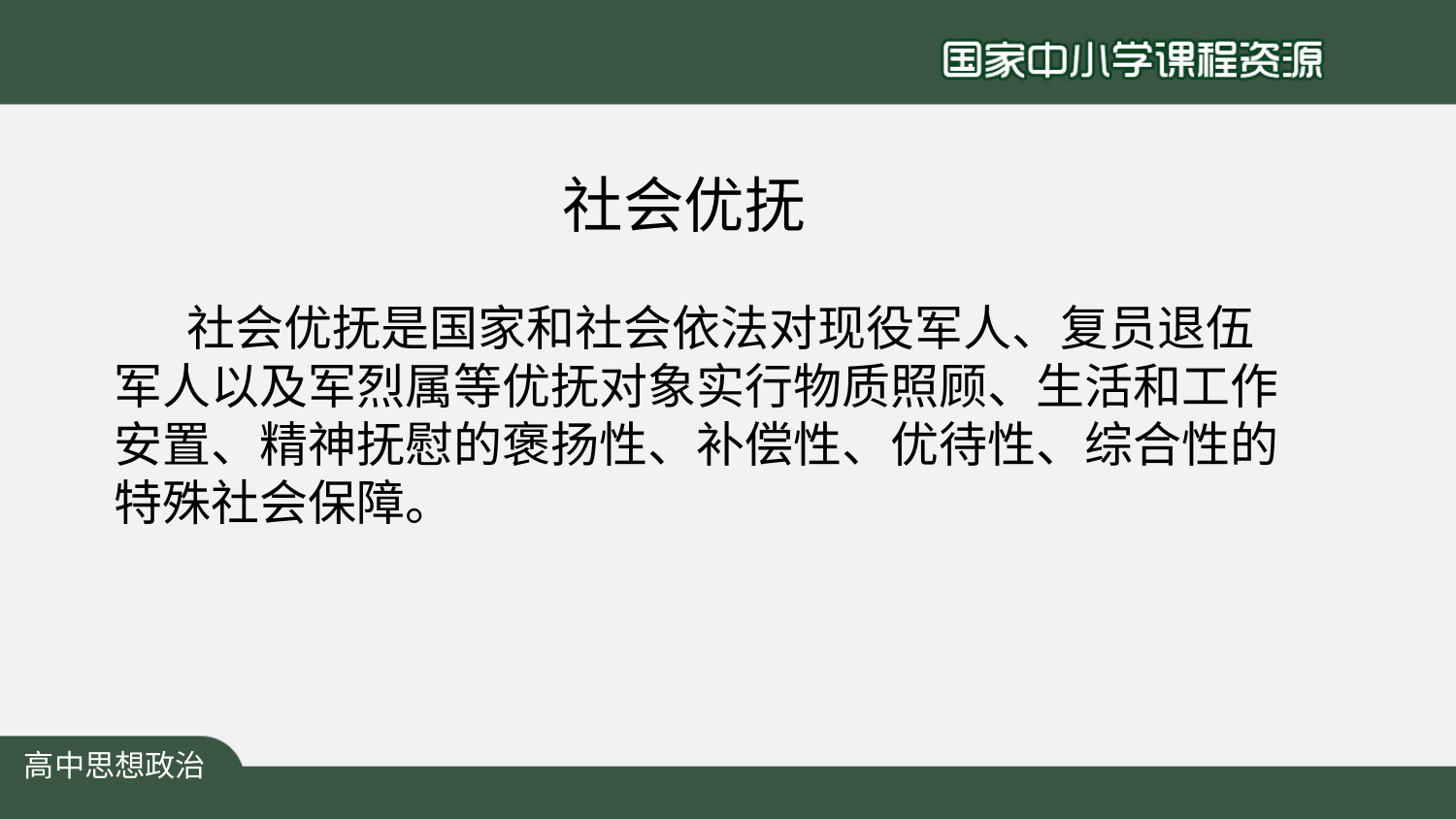

社会优抚

社会优抚是国家和社会依法对现役军人、复员退伍军人以及军烈属等优抚对象实行物质照顾、生活和工作安置、精神抚慰的褒扬性、补偿性、优待性、综合性的特殊社会保障。